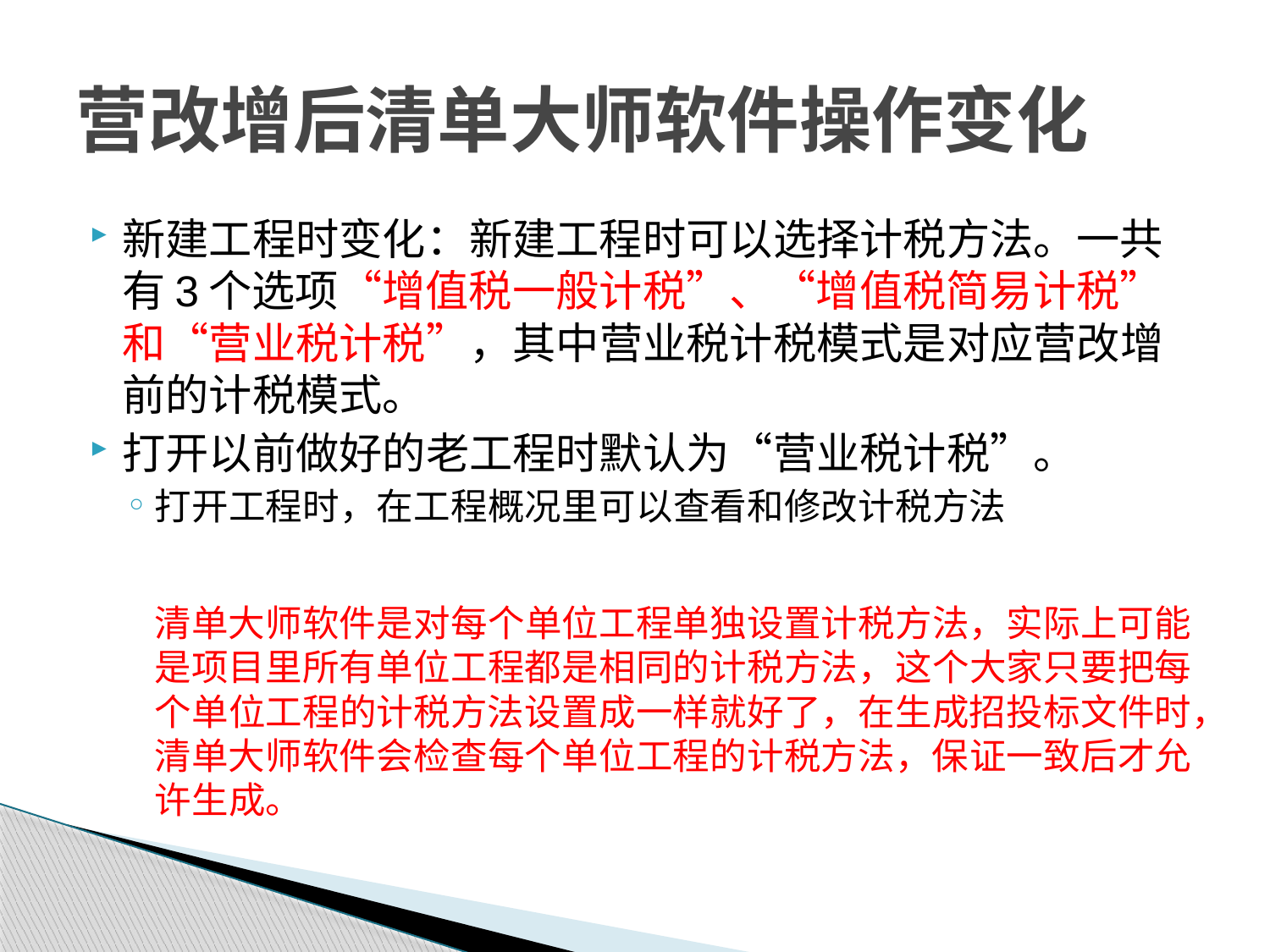

# 营改增后清单大师软件操作变化
新建工程时变化：新建工程时可以选择计税方法。一共有3个选项“增值税一般计税”、“增值税简易计税”和“营业税计税”，其中营业税计税模式是对应营改增前的计税模式。
打开以前做好的老工程时默认为“营业税计税”。
打开工程时，在工程概况里可以查看和修改计税方法

	清单大师软件是对每个单位工程单独设置计税方法，实际上可能是项目里所有单位工程都是相同的计税方法，这个大家只要把每个单位工程的计税方法设置成一样就好了，在生成招投标文件时，清单大师软件会检查每个单位工程的计税方法，保证一致后才允许生成。